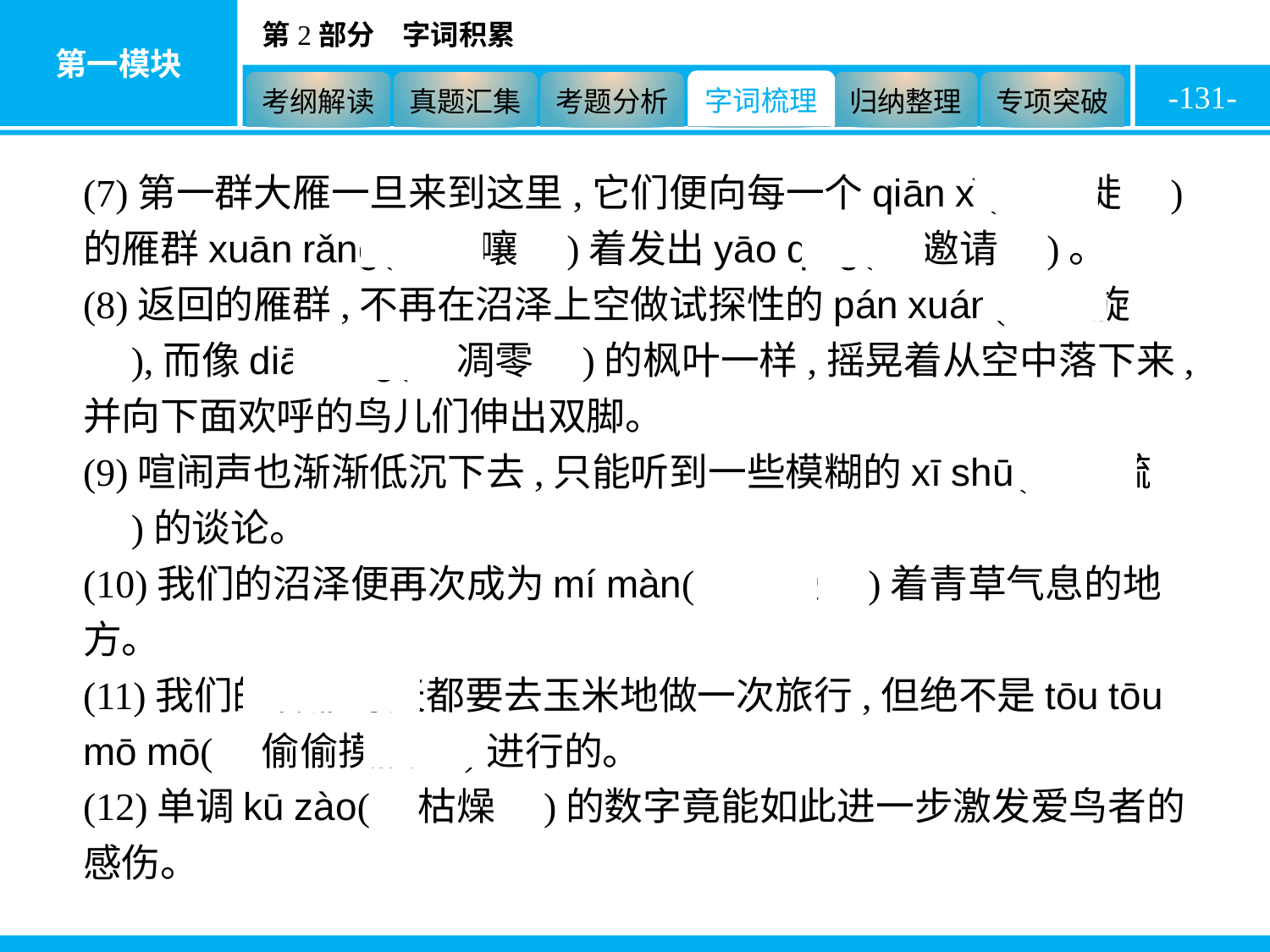

-131-
(7)第一群大雁一旦来到这里,它们便向每一个qiān xǐ(　迁徙　)的雁群xuān rǎng(　喧嚷　)着发出yāo qǐng(　邀请　)。
(8)返回的雁群,不再在沼泽上空做试探性的pán xuán(　盘旋　),而像diāo líng(　凋零　)的枫叶一样,摇晃着从空中落下来,并向下面欢呼的鸟儿们伸出双脚。
(9)喧闹声也渐渐低沉下去,只能听到一些模糊的xī shū(　稀疏　)的谈论。
(10)我们的沼泽便再次成为mí màn(　弥漫　)着青草气息的地方。
(11)我们的春雁每天都要去玉米地做一次旅行,但绝不是tōu tōu mō mō(　偷偷摸摸　)进行的。
(12)单调kū zào(　枯燥　)的数字竟能如此进一步激发爱鸟者的感伤。